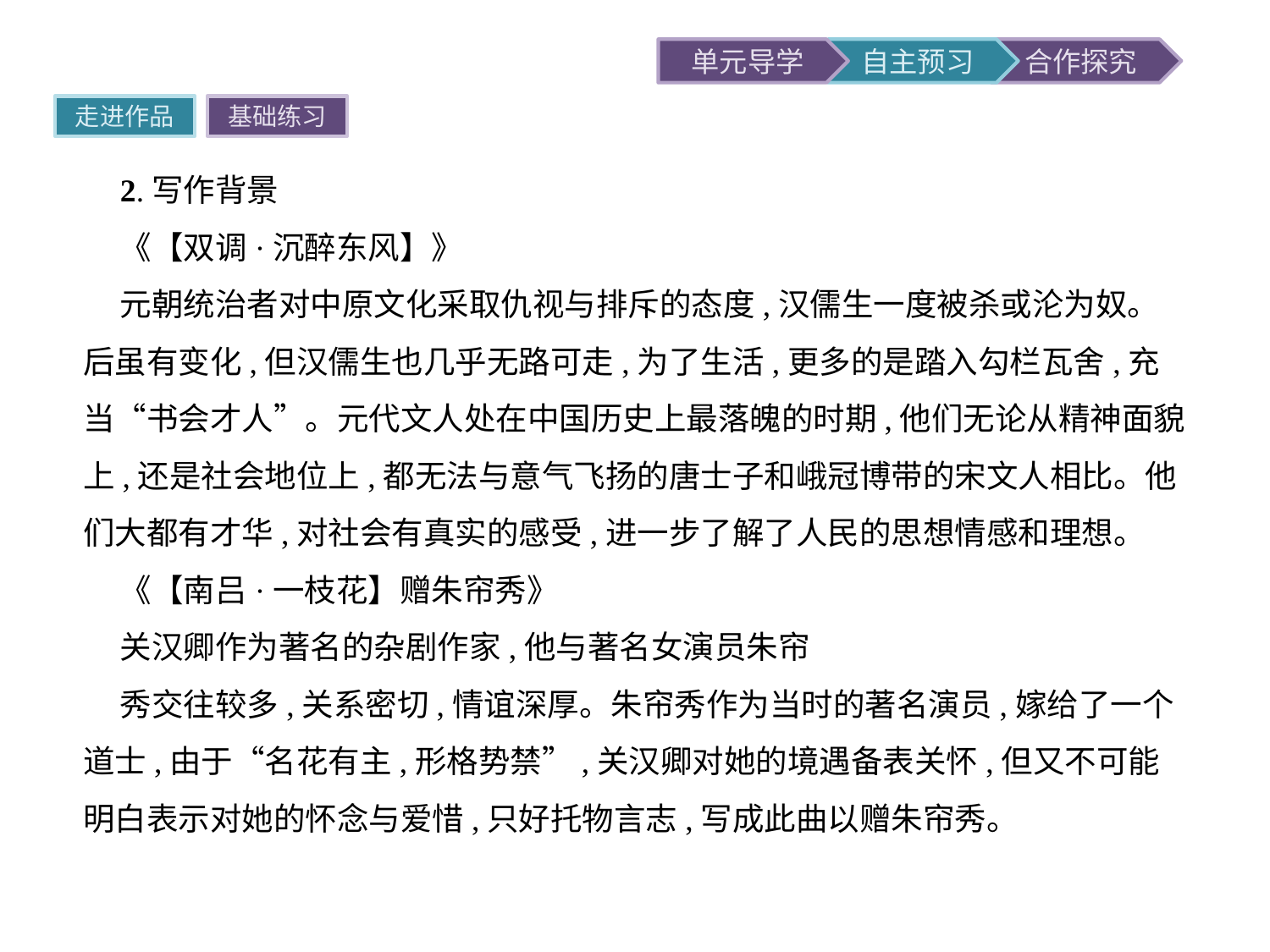

走进作品
基础练习
2.写作背景
《【双调·沉醉东风】》
元朝统治者对中原文化采取仇视与排斥的态度,汉儒生一度被杀或沦为奴。后虽有变化,但汉儒生也几乎无路可走,为了生活,更多的是踏入勾栏瓦舍,充当“书会才人”。元代文人处在中国历史上最落魄的时期,他们无论从精神面貌上,还是社会地位上,都无法与意气飞扬的唐士子和峨冠博带的宋文人相比。他们大都有才华,对社会有真实的感受,进一步了解了人民的思想情感和理想。
《【南吕·一枝花】赠朱帘秀》
关汉卿作为著名的杂剧作家,他与著名女演员朱帘
秀交往较多,关系密切,情谊深厚。朱帘秀作为当时的著名演员,嫁给了一个道士,由于“名花有主,形格势禁”,关汉卿对她的境遇备表关怀,但又不可能明白表示对她的怀念与爱惜,只好托物言志,写成此曲以赠朱帘秀。